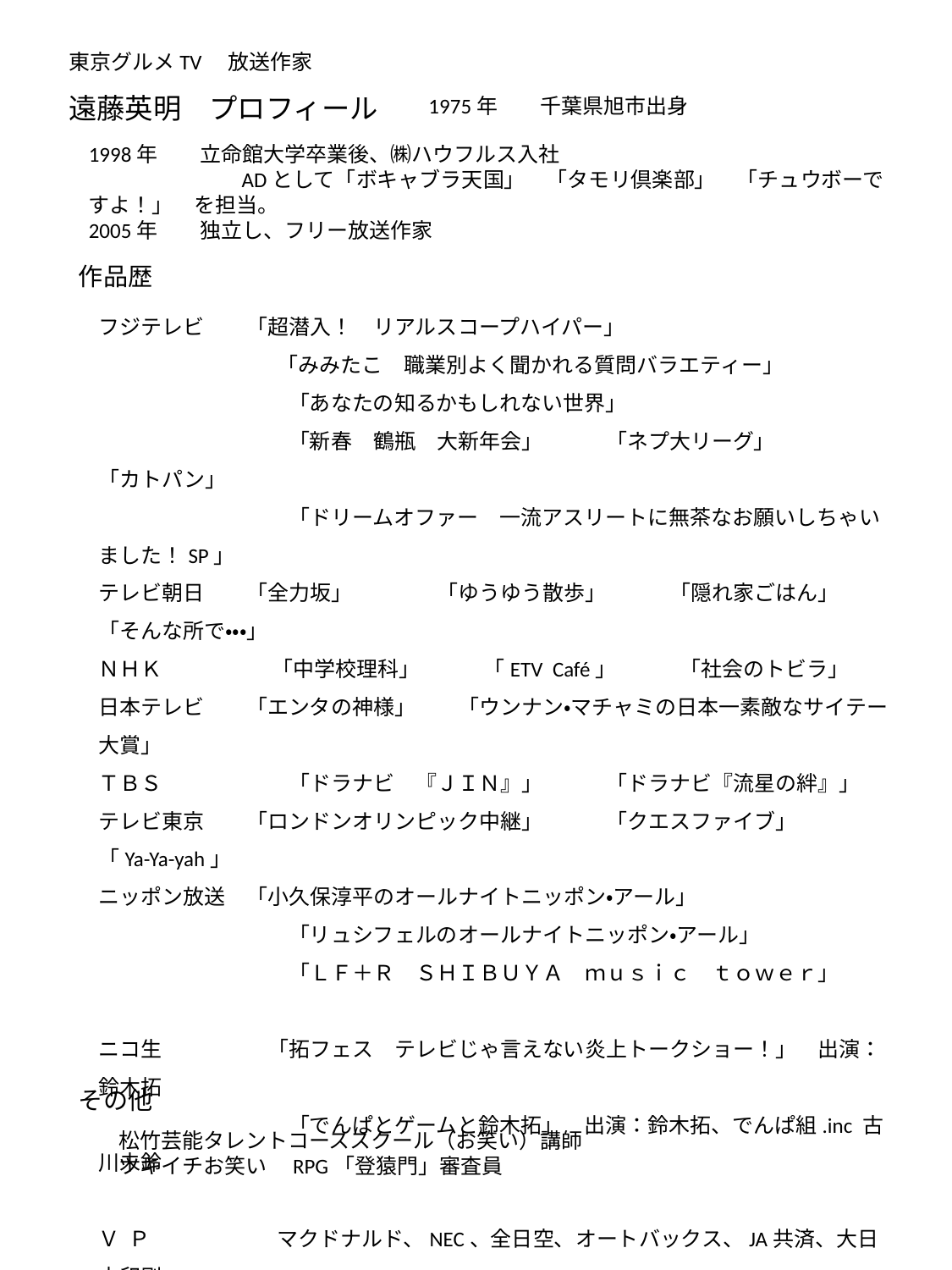

# 東京グルメTV　放送作家 遠藤英明　プロフィール
1975年　　千葉県旭市出身
1998年　　立命館大学卒業後、㈱ハウフルス入社
　　　　　　　ADとして「ボキャブラ天国」　「タモリ倶楽部」　「チュウボーですよ！」　を担当。
2005年　　独立し、フリー放送作家
作品歴
フジテレビ　　「超潜入！　リアルスコープハイパー」
　　　　　　　　  「みみたこ　職業別よく聞かれる質問バラエティー」
　　　　　　　　　「あなたの知るかもしれない世界」
　　　　　　　　　「新春　鶴瓶　大新年会」　　　「ネプ大リーグ」　　　　「カトパン」
　　　　　　　　　「ドリームオファー　一流アスリートに無茶なお願いしちゃいました！SP」
テレビ朝日　　「全力坂」　　　　「ゆうゆう散歩」　　　「隠れ家ごはん」　　「そんな所で・・・」
ＮＨＫ　　　　 　「中学校理科」　　　「ETV  Café」　　　「社会のトビラ」
日本テレビ　　「エンタの神様」　　「ウンナン・マチャミの日本一素敵なサイテー大賞」
ＴＢＳ　　　　　　「ドラナビ　『ＪＩＮ』」　　　「ドラナビ『流星の絆』」
テレビ東京　　「ロンドンオリンピック中継」　　　「クエスファイブ」　　　「Ya-Ya-yah」
ニッポン放送　「小久保淳平のオールナイトニッポン・アール」
　　　　　　　　　「リュシフェルのオールナイトニッポン・アール」
　　　　　　　　　「ＬＦ＋Ｒ　ＳＨＩＢＵＹＡ　ｍｕｓｉｃ　ｔｏｗｅｒ」

ニコ生　　　　　「拓フェス　テレビじゃ言えない炎上トークショー！」　出演：鈴木拓
　　　　　　　　　「でんぱとゲームと鈴木拓」　出演：鈴木拓、でんぱ組.inc 古川未鈴

Ｖ  Ｐ　　　　　　マクドナルド、NEC、全日空、オートバックス、JA共済、大日本印刷
　　　　　　　　　三菱エレベーター
　　　　　　　　　　　　　　　　　　　　　　　　　　　　　　　　　　　　　　　　　　　　　　　　　　　他多数
その他
松竹芸能タレントコーススクール（お笑い）講師
ツキイチお笑い　RPG「登猿門」審査員